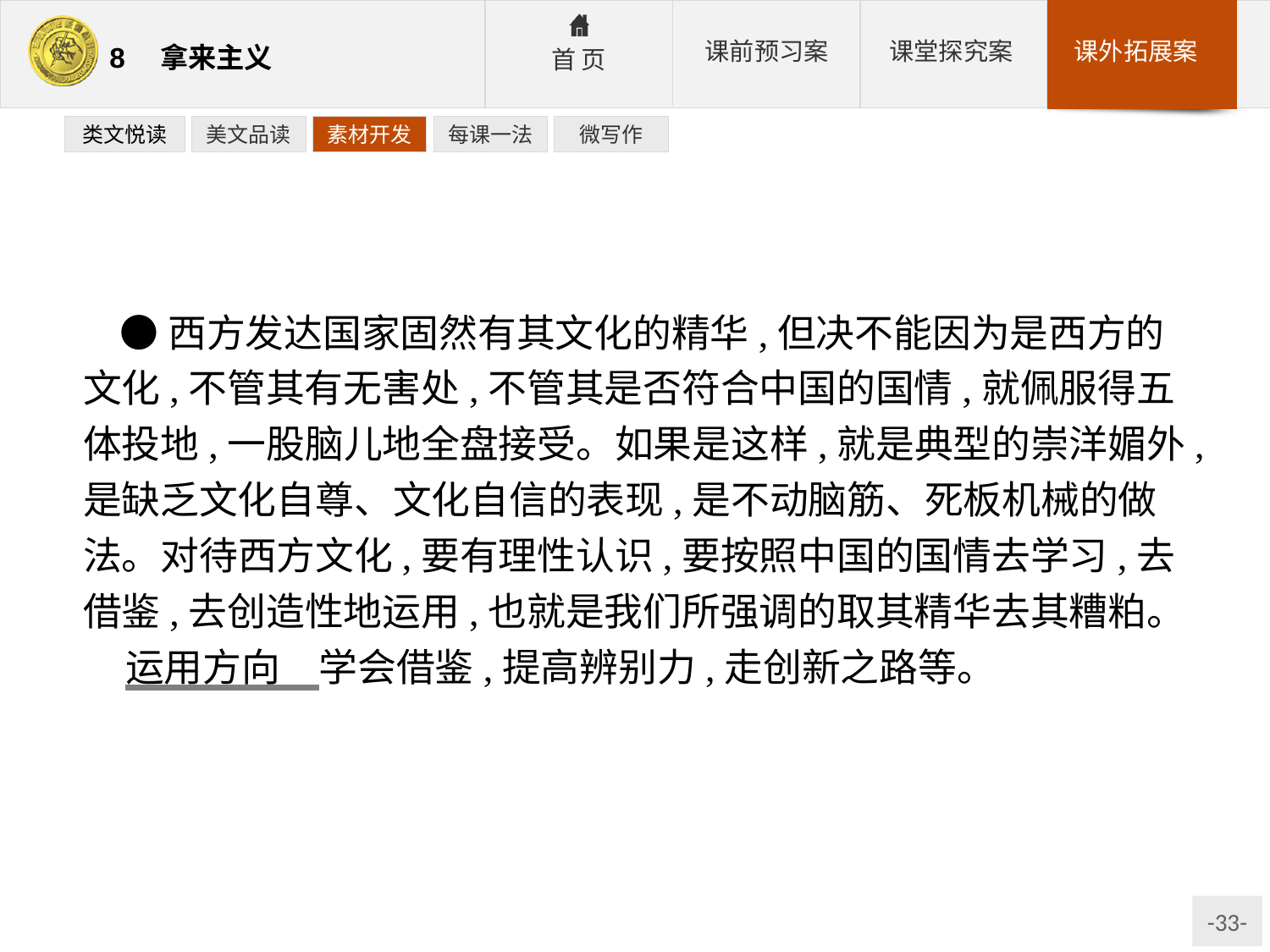

类文悦读
美文品读
素材开发
每课一法
微写作
●西方发达国家固然有其文化的精华,但决不能因为是西方的文化,不管其有无害处,不管其是否符合中国的国情,就佩服得五体投地,一股脑儿地全盘接受。如果是这样,就是典型的崇洋媚外,是缺乏文化自尊、文化自信的表现,是不动脑筋、死板机械的做法。对待西方文化,要有理性认识,要按照中国的国情去学习,去借鉴,去创造性地运用,也就是我们所强调的取其精华去其糟粕。
运用方向　学会借鉴,提高辨别力,走创新之路等。